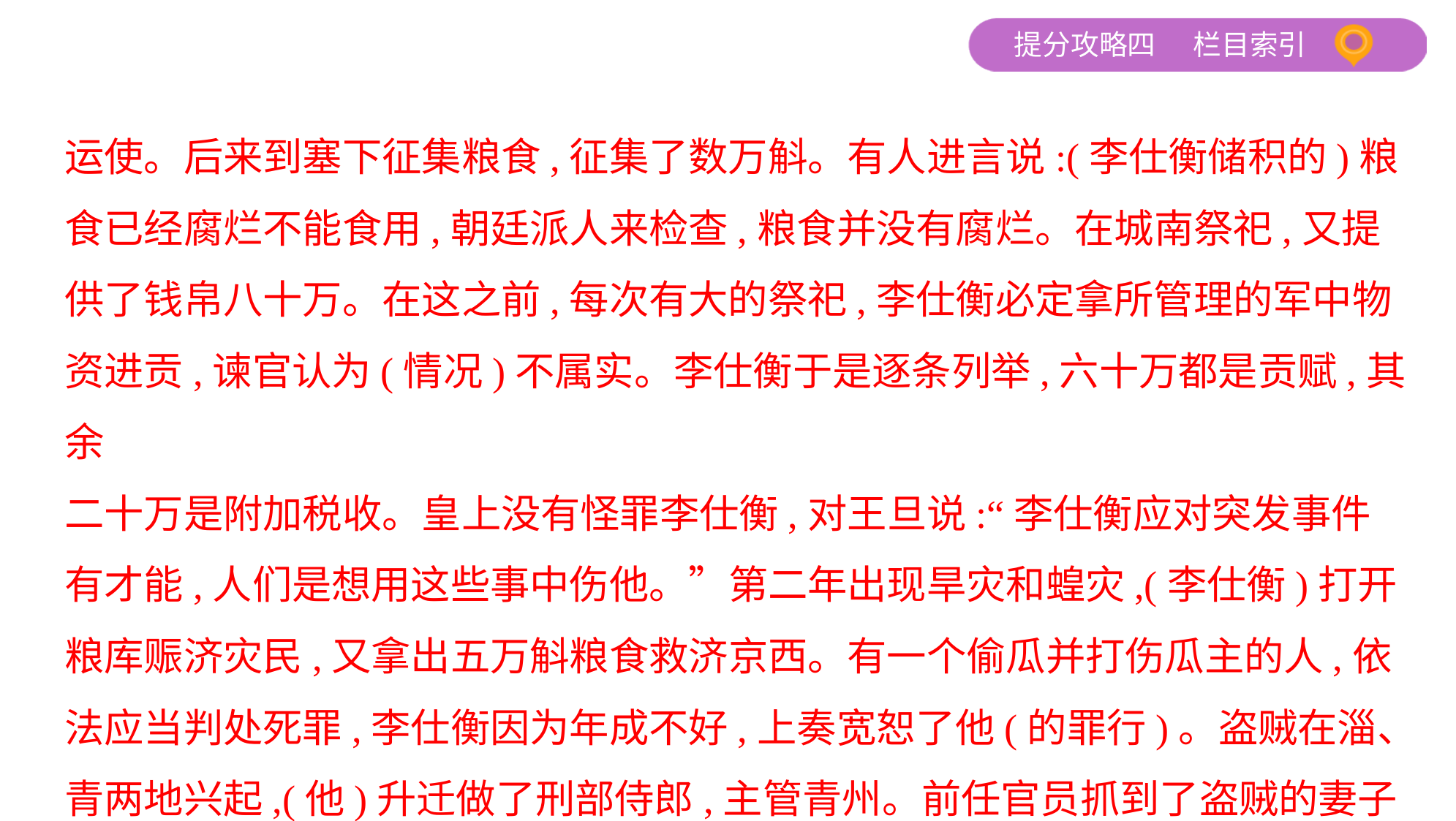

运使。后来到塞下征集粮食,征集了数万斛。有人进言说:(李仕衡储积的)粮
食已经腐烂不能食用,朝廷派人来检查,粮食并没有腐烂。在城南祭祀,又提
供了钱帛八十万。在这之前,每次有大的祭祀,李仕衡必定拿所管理的军中物
资进贡,谏官认为(情况)不属实。李仕衡于是逐条列举,六十万都是贡赋,其余
二十万是附加税收。皇上没有怪罪李仕衡,对王旦说:“李仕衡应对突发事件
有才能,人们是想用这些事中伤他。”第二年出现旱灾和蝗灾,(李仕衡)打开
粮库赈济灾民,又拿出五万斛粮食救济京西。有一个偷瓜并打伤瓜主的人,依
法应当判处死罪,李仕衡因为年成不好,上奏宽恕了他(的罪行)。盗贼在淄、
青两地兴起,(他)升迁做了刑部侍郎,主管青州。前任官员抓到了盗贼的妻子